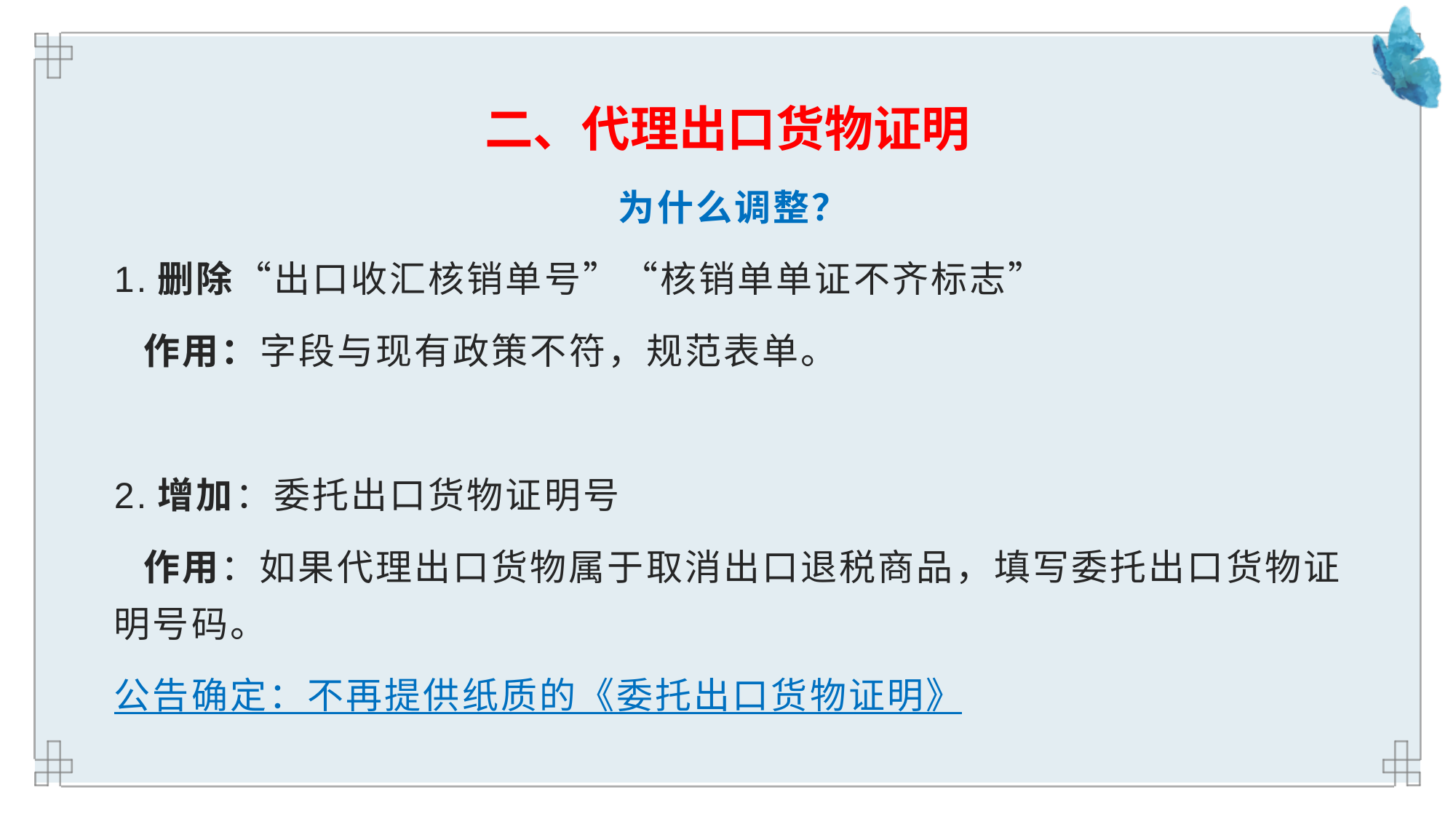

# 二、代理出口货物证明
为什么调整？
1.删除“出口收汇核销单号”“核销单单证不齐标志”
  作用：字段与现有政策不符，规范表单。

2.增加：委托出口货物证明号
  作用：如果代理出口货物属于取消出口退税商品，填写委托出口货物证明号码。
公告确定：不再提供纸质的《委托出口货物证明》